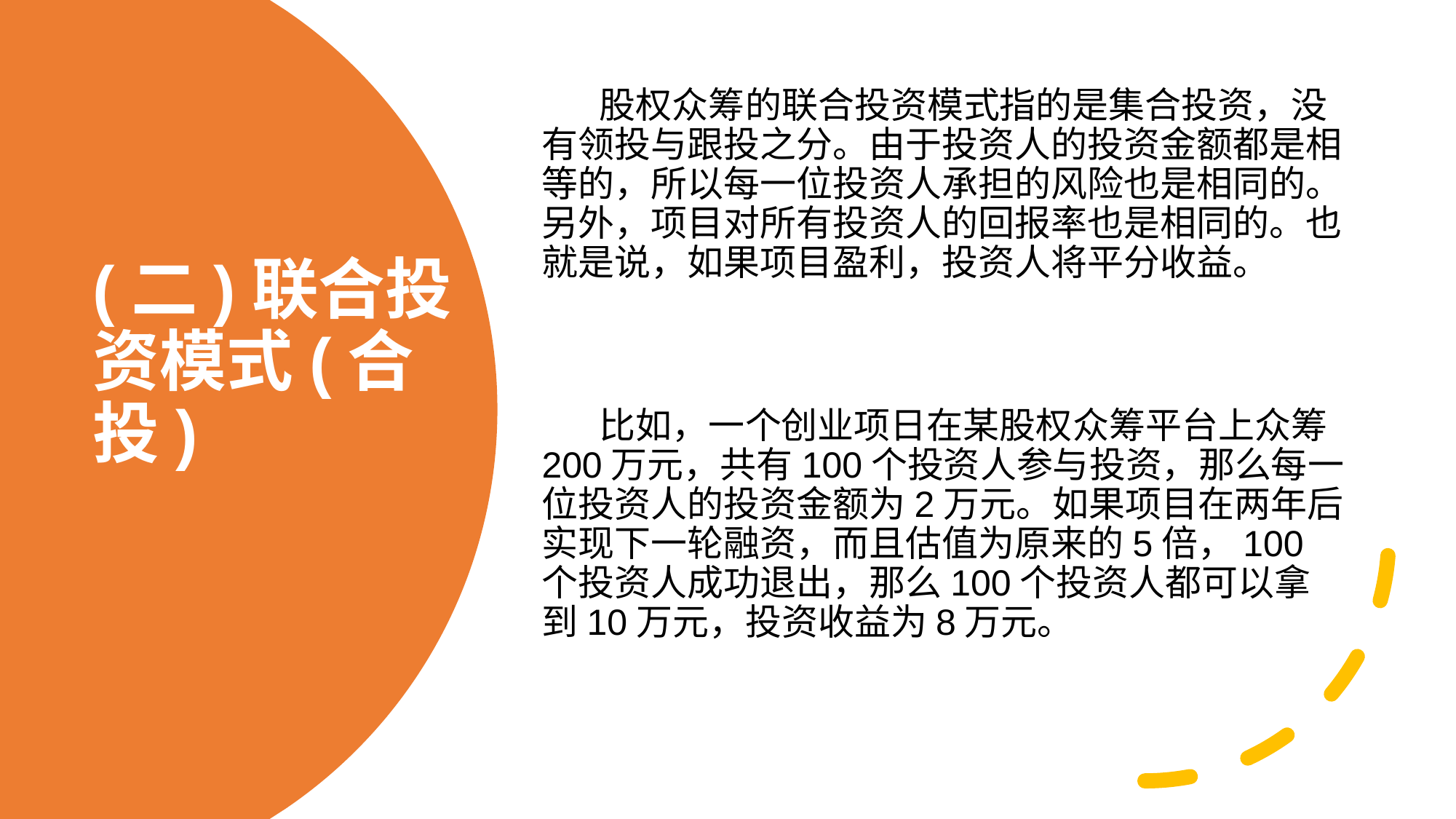

股权众筹的联合投资模式指的是集合投资，没有领投与跟投之分。由于投资人的投资金额都是相等的，所以每一位投资人承担的风险也是相同的。另外，项目对所有投资人的回报率也是相同的。也就是说，如果项目盈利，投资人将平分收益。

      比如，一个创业项日在某股权众筹平台上众筹200万元，共有100个投资人参与投资，那么每一位投资人的投资金额为2万元。如果项目在两年后实现下一轮融资，而且估值为原来的5倍，100个投资人成功退出，那么100个投资人都可以拿到10万元，投资收益为8万元。
# (二)联合投资模式(合投)